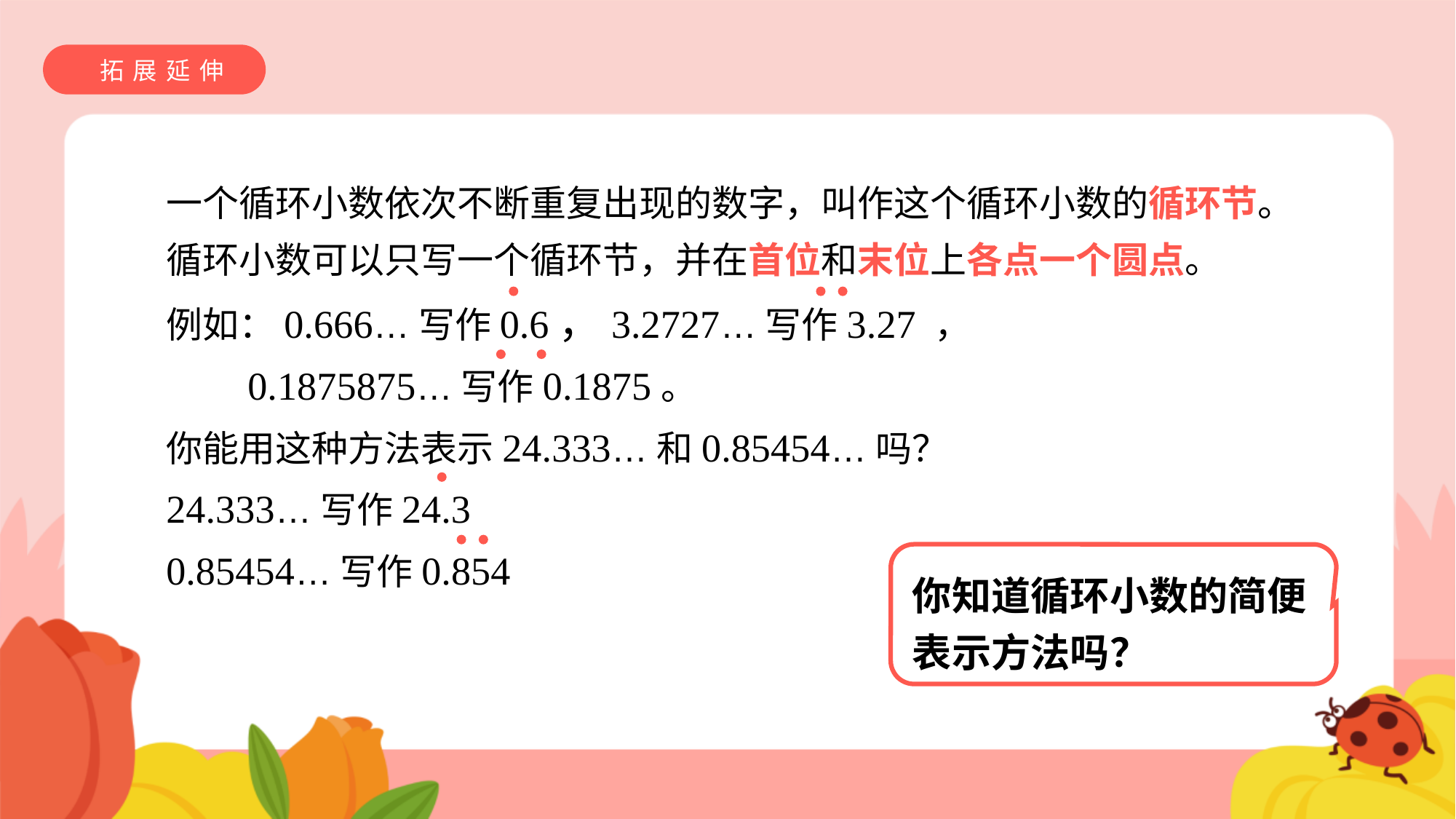

一个循环小数依次不断重复出现的数字，叫作这个循环小数的循环节。
循环小数可以只写一个循环节，并在首位和末位上各点一个圆点。
例如：0.666…写作0.6，3.2727…写作3.27 ， 　　　　　　　　　　0.1875875…写作0.1875。
你能用这种方法表示24.333…和0.85454…吗？
24.333…写作24.3
0.85454…写作0.854

你知道循环小数的简便表示方法吗？